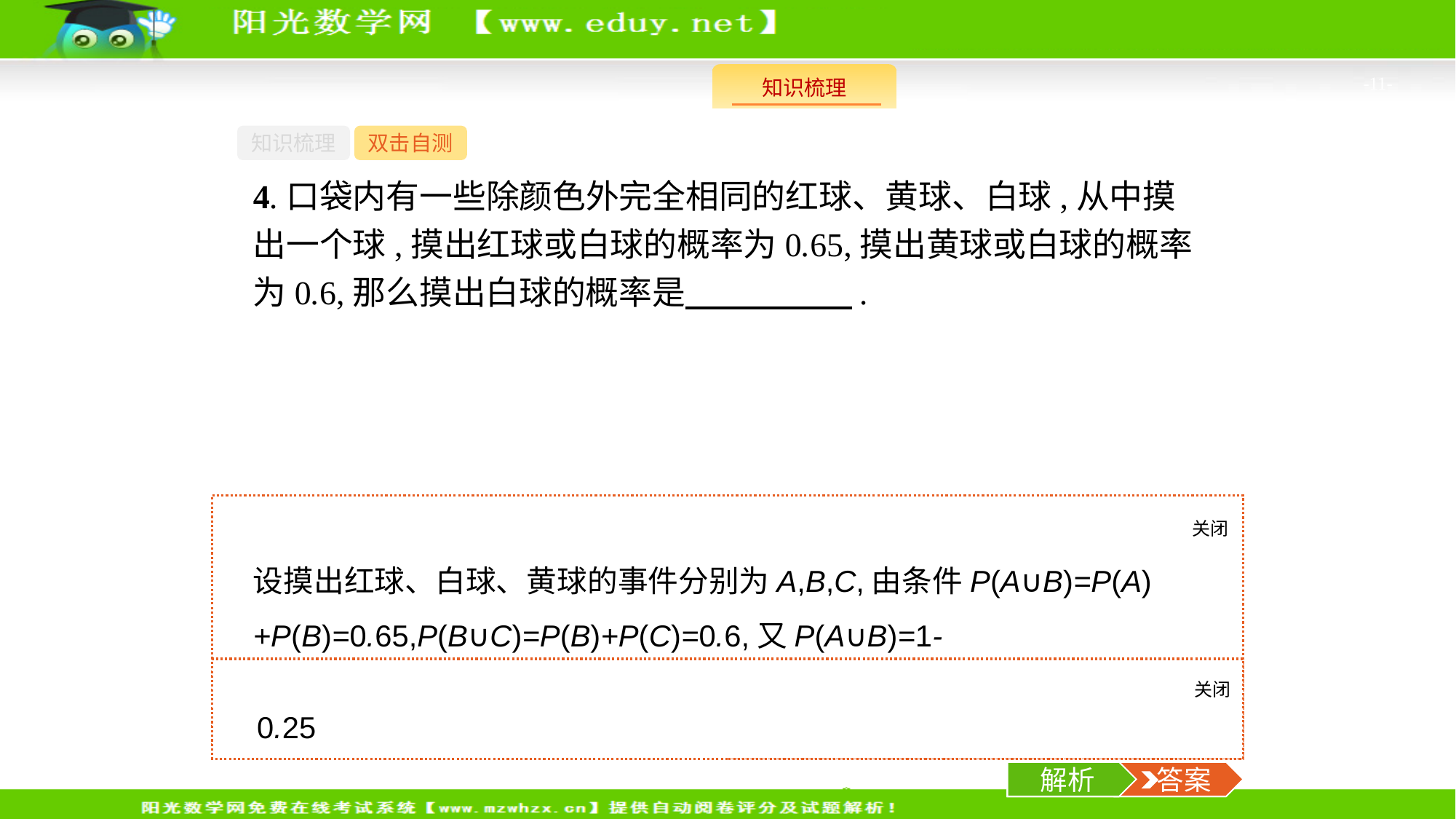

-11-
知识梳理
双击自测
4.口袋内有一些除颜色外完全相同的红球、黄球、白球,从中摸出一个球,摸出红球或白球的概率为0.65,摸出黄球或白球的概率为0.6,那么摸出白球的概率是　　　　　.

关闭
解析

设摸出红球、白球、黄球的事件分别为A,B,C,由条件P(A∪B)=P(A)+P(B)=0.65,P(B∪C)=P(B)+P(C)=0.6,又P(A∪B)=1-P(C),∴P(C)=0.35.∴P(B)=0.25.

关闭
解析
  答案

0.25
解析
  答案